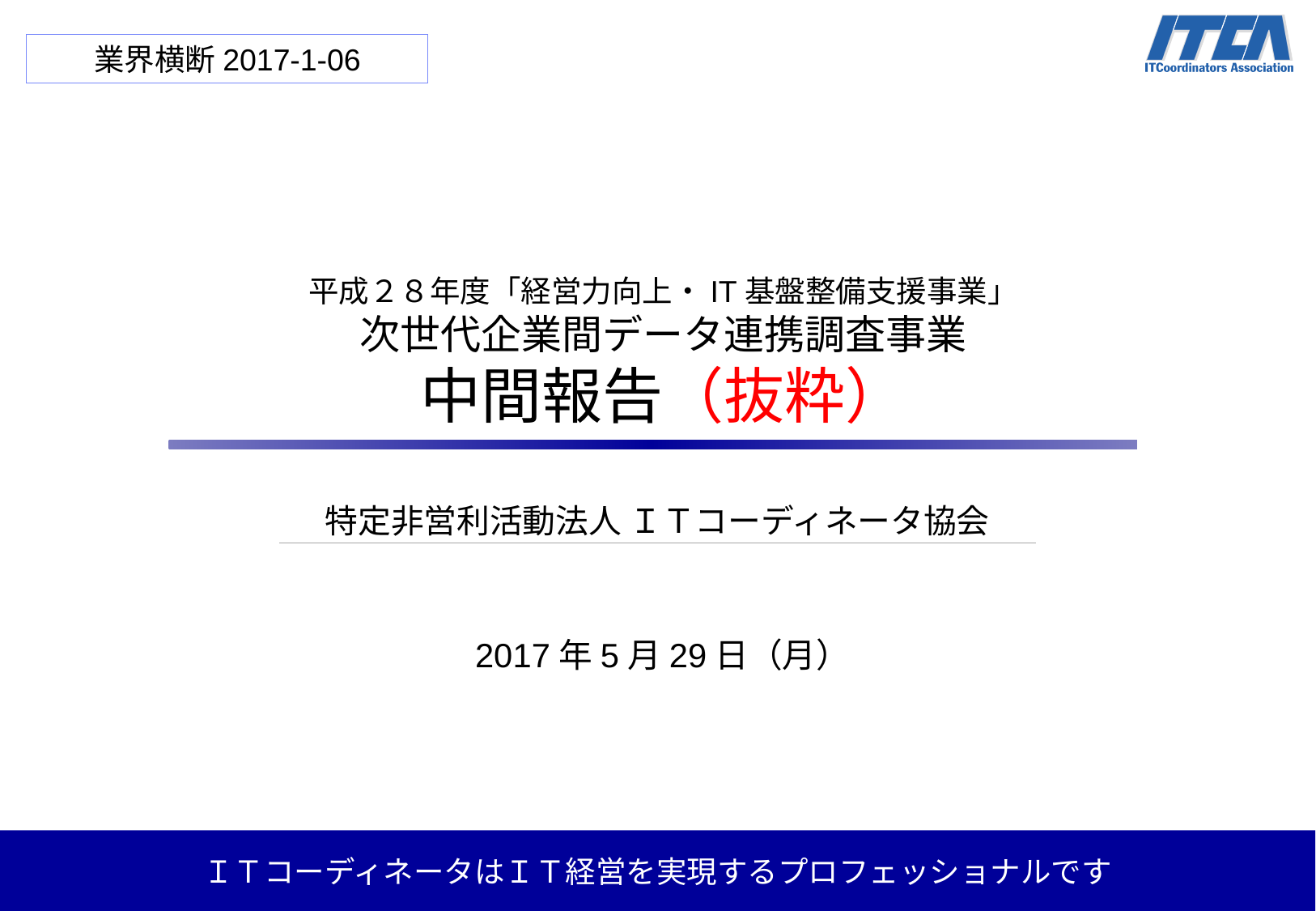

業界横断2017-1-06
# 平成２８年度「経営力向上・IT基盤整備支援事業」 次世代企業間データ連携調査事業 中間報告（抜粋）
2017年5月29日（月）